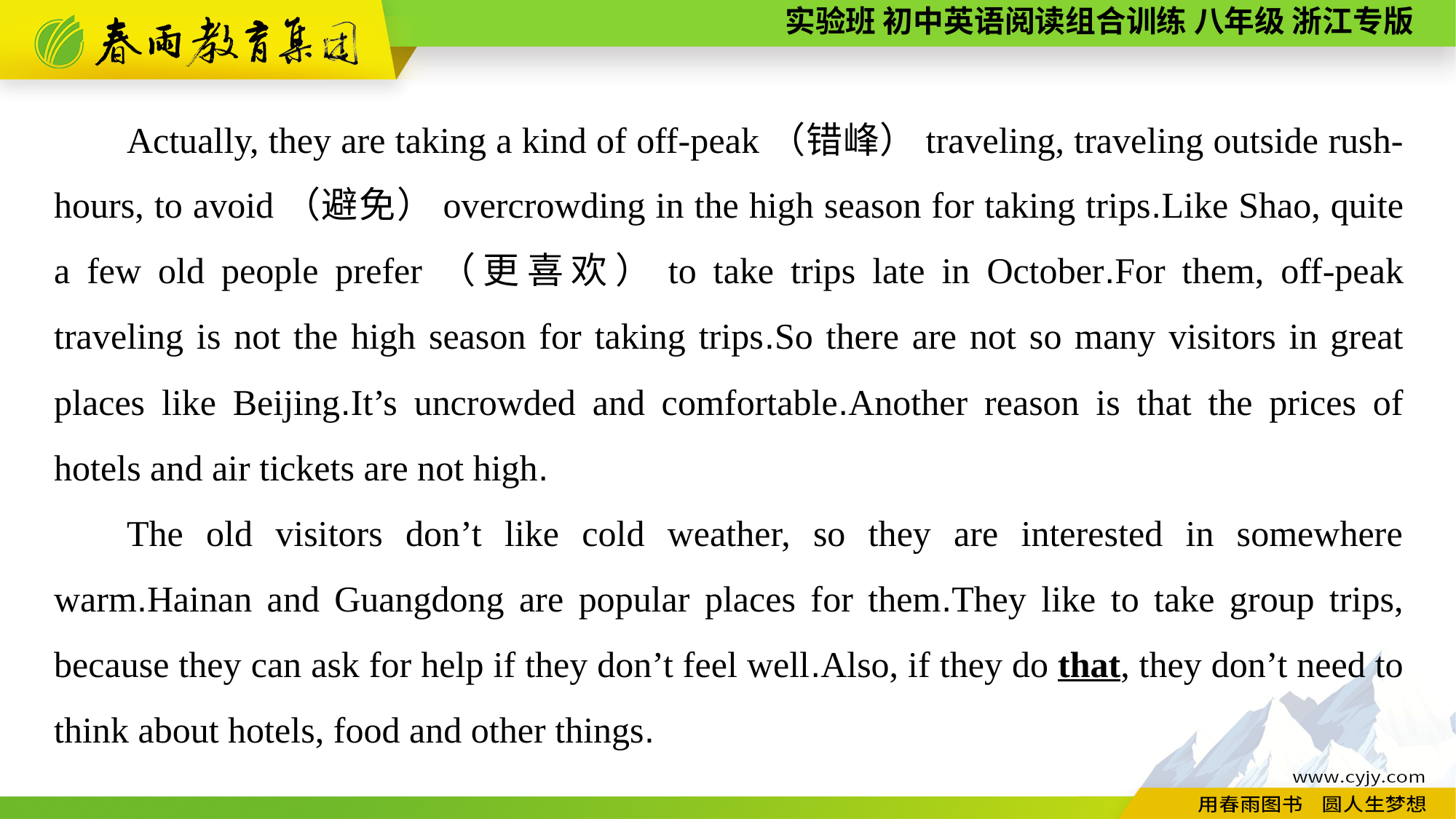

Actually, they are taking a kind of off-peak（错峰）traveling, traveling outside rush-hours, to avoid（避免）overcrowding in the high season for taking trips.Like Shao, quite a few old people prefer（更喜欢）to take trips late in October.For them, off-peak traveling is not the high season for taking trips.So there are not so many visitors in great places like Beijing.It’s uncrowded and comfortable.Another reason is that the prices of hotels and air tickets are not high.
The old visitors don’t like cold weather, so they are interested in somewhere warm.Hainan and Guangdong are popular places for them.They like to take group trips, because they can ask for help if they don’t feel well.Also, if they do that, they don’t need to think about hotels, food and other things.